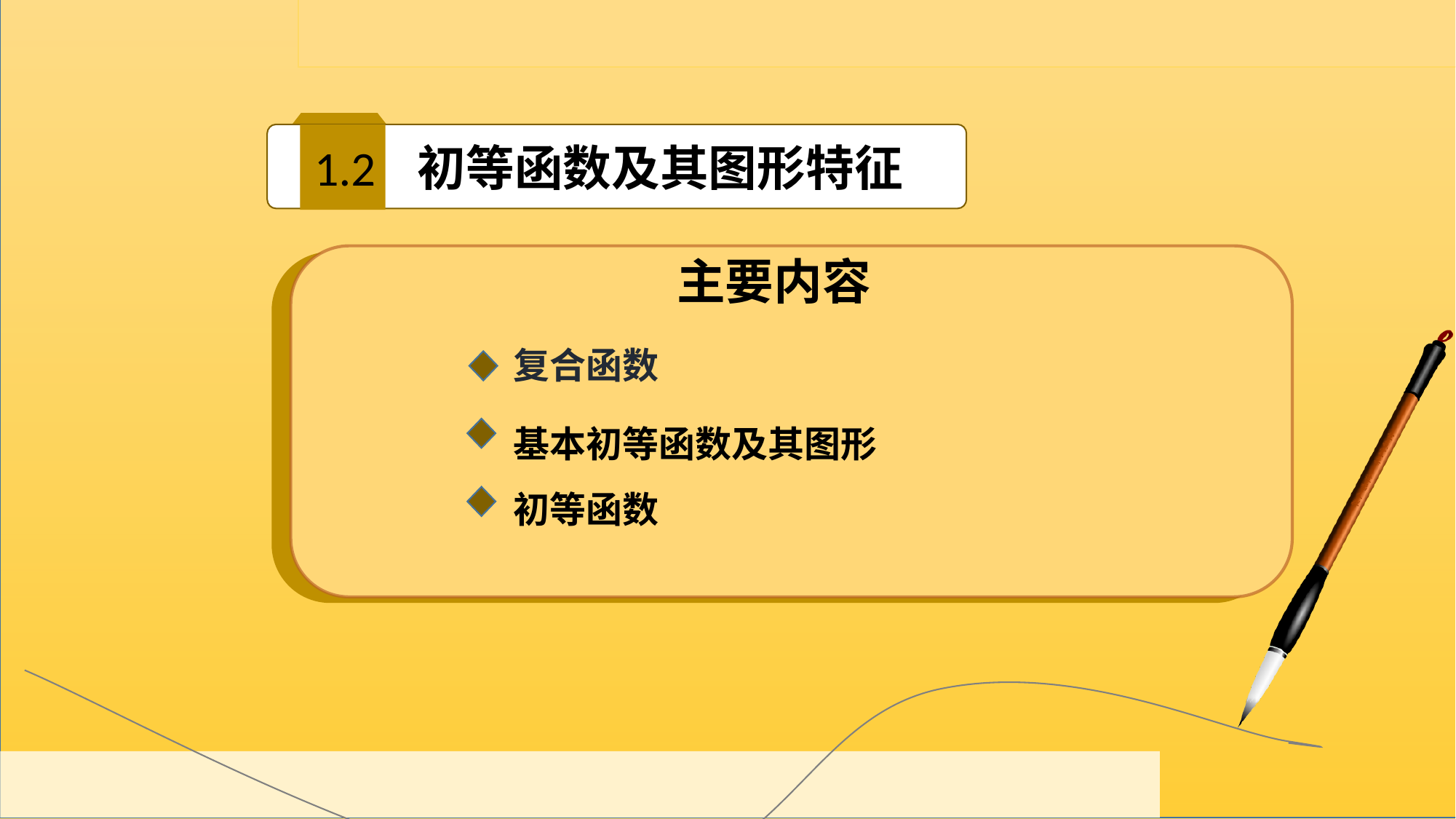

1.2
初等函数及其图形特征
主要内容
复合函数
基本初等函数及其图形
初等函数